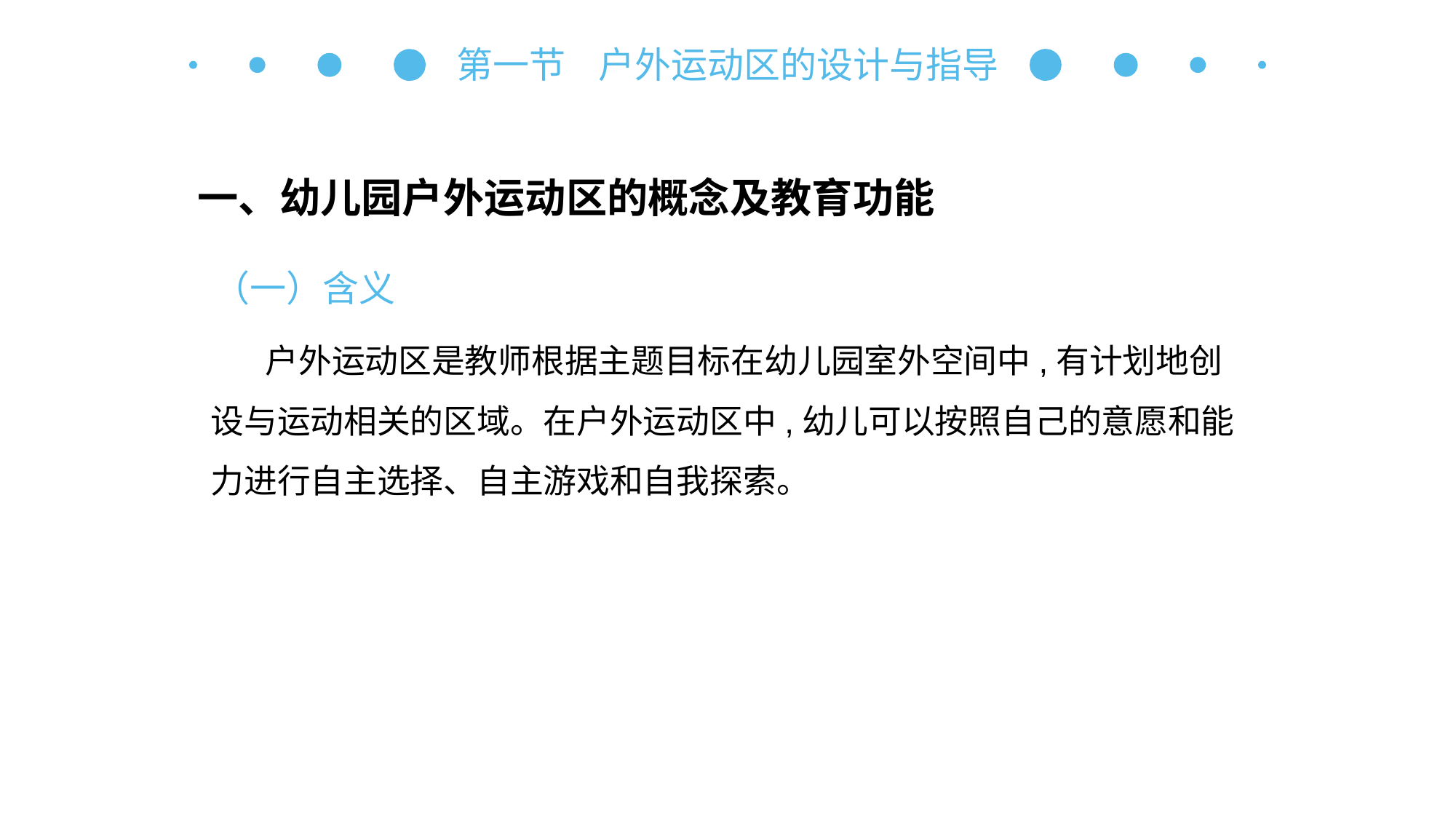

第一节    户外运动区的设计与指导

一、幼儿园户外运动区的概念及教育功能
（一）含义
户外运动区是教师根据主题目标在幼儿园室外空间中,有计划地创设与运动相关的区域。在户外运动区中,幼儿可以按照自己的意愿和能力进行自主选择、自主游戏和自我探索。
自主